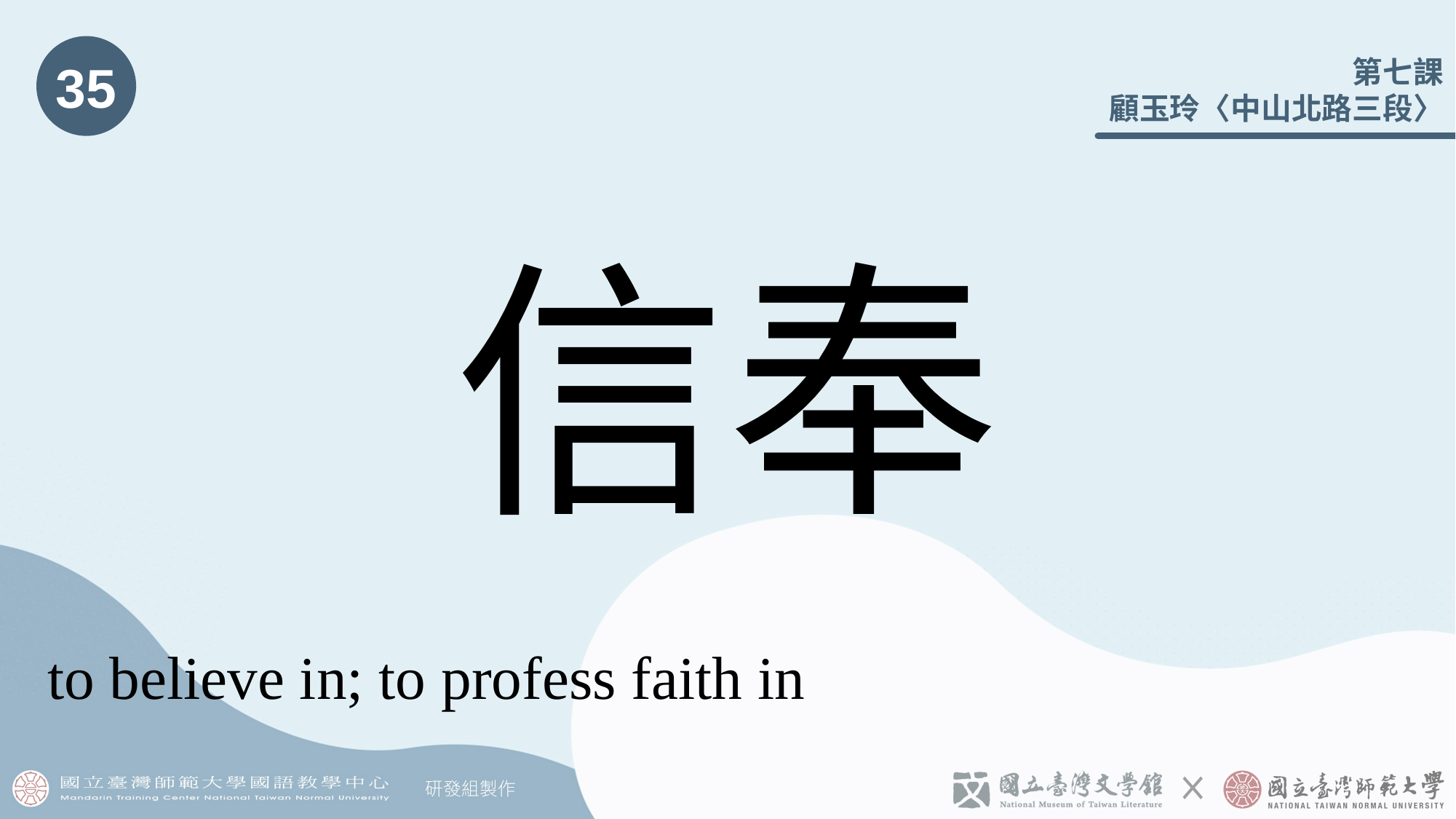

35
# 信奉
to believe in; to profess faith in